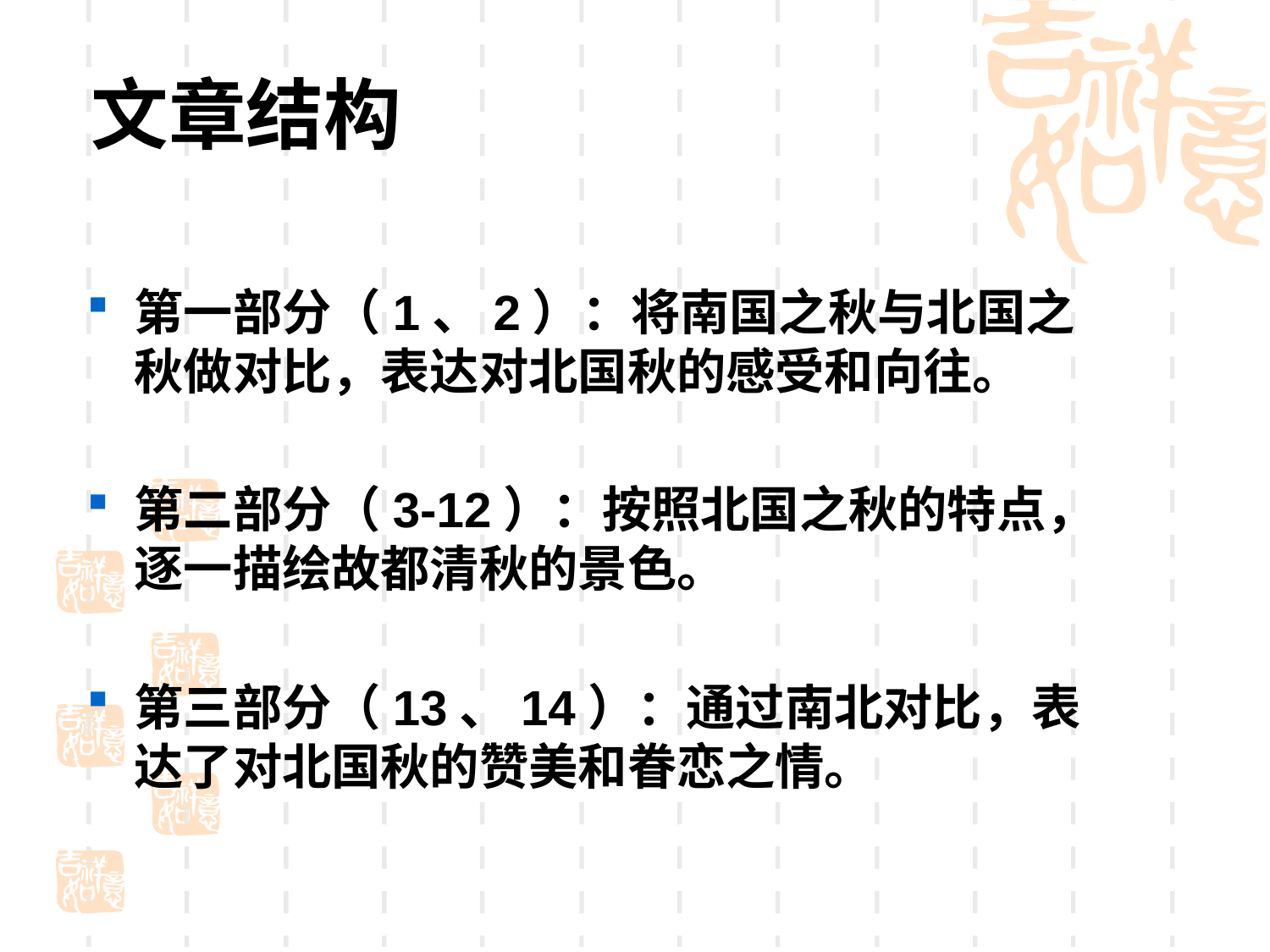

文章结构
# 第一部分（1、2）：将南国之秋与北国之秋做对比，表达对北国秋的感受和向往。

第二部分（3-12）：按照北国之秋的特点，逐一描绘故都清秋的景色。

第三部分（13、14）：通过南北对比，表达了对北国秋的赞美和眷恋之情。